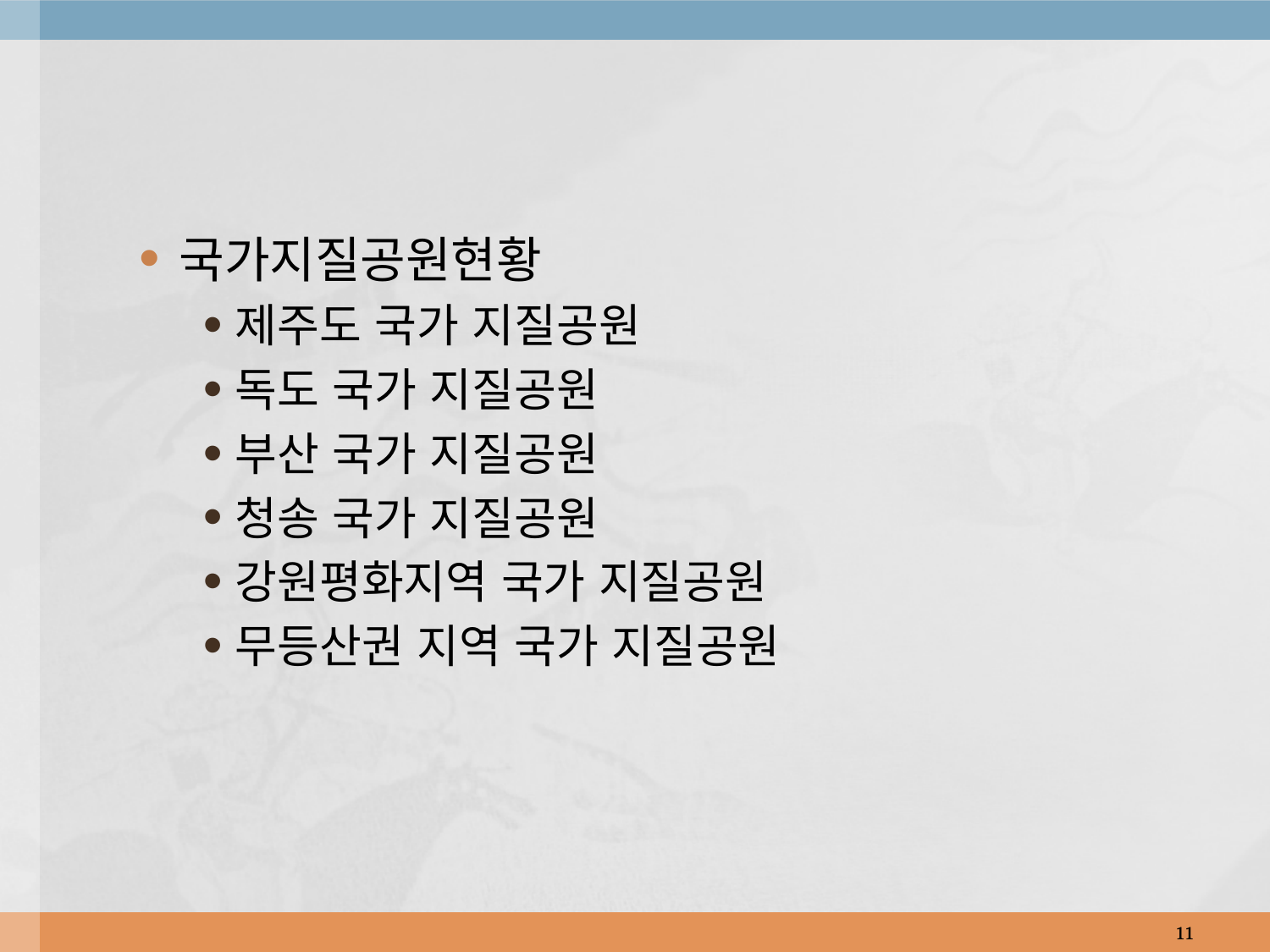

국가지질공원현황
제주도 국가 지질공원
독도 국가 지질공원
부산 국가 지질공원
청송 국가 지질공원
강원평화지역 국가 지질공원
무등산권 지역 국가 지질공원
11